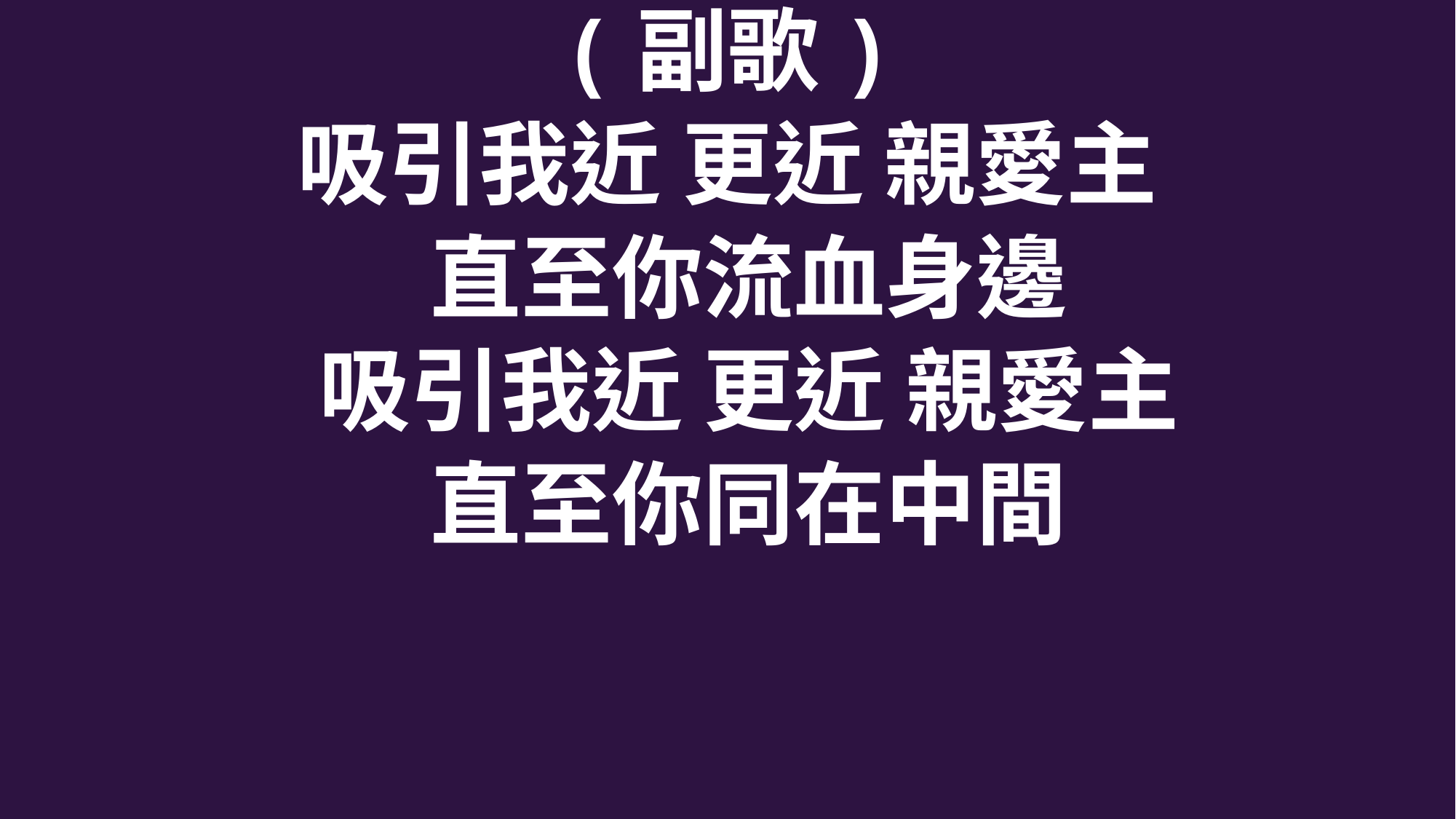

(副歌)
吸引我近 更近 親愛主
 直至你流血身邊
 吸引我近 更近 親愛主
 直至你同在中間